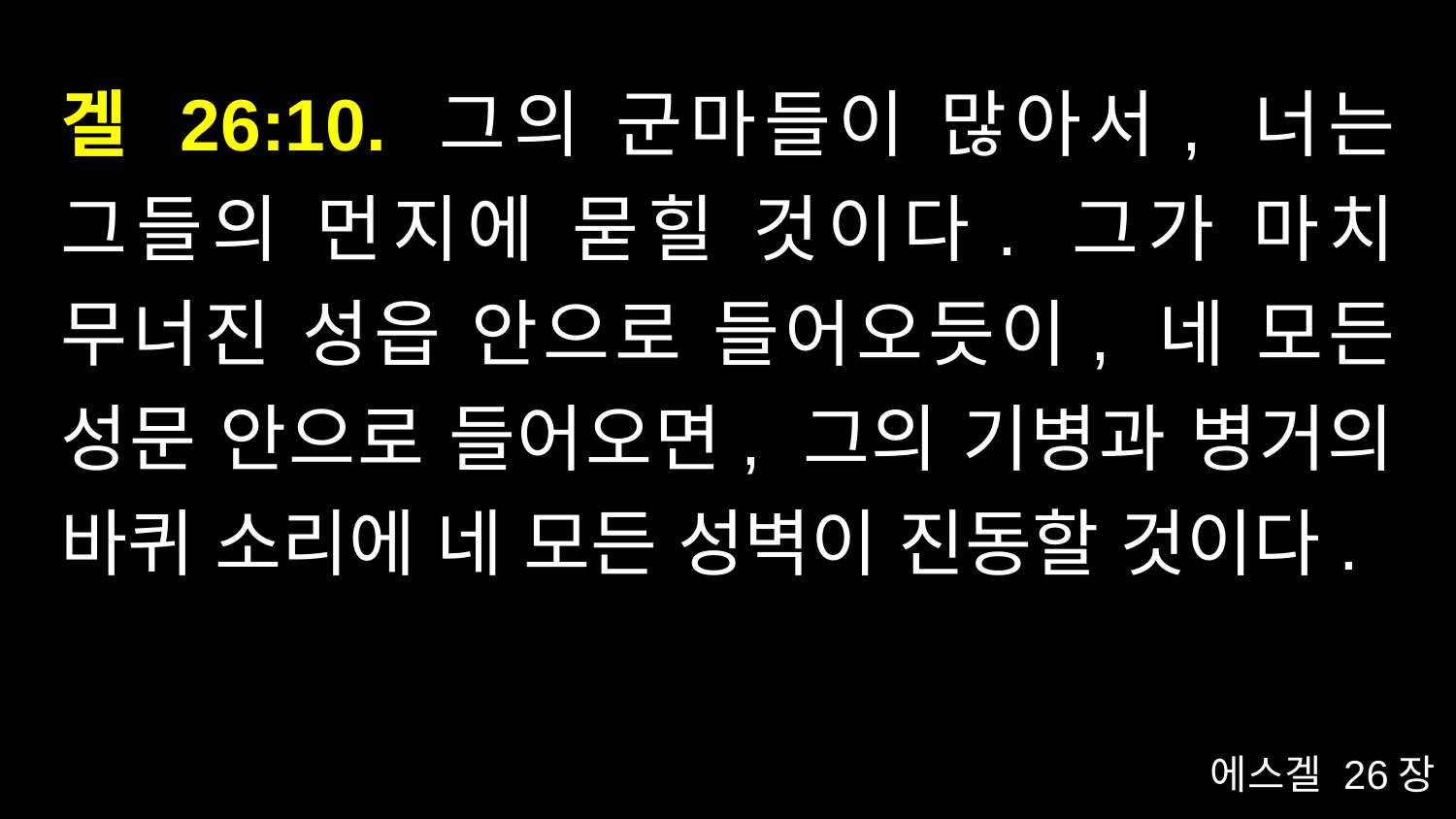

# 겔 26:10. 그의 군마들이 많아서, 너는 그들의 먼지에 묻힐 것이다. 그가 마치 무너진 성읍 안으로 들어오듯이, 네 모든 성문 안으로 들어오면, 그의 기병과 병거의 바퀴 소리에 네 모든 성벽이 진동할 것이다.
에스겔 26장